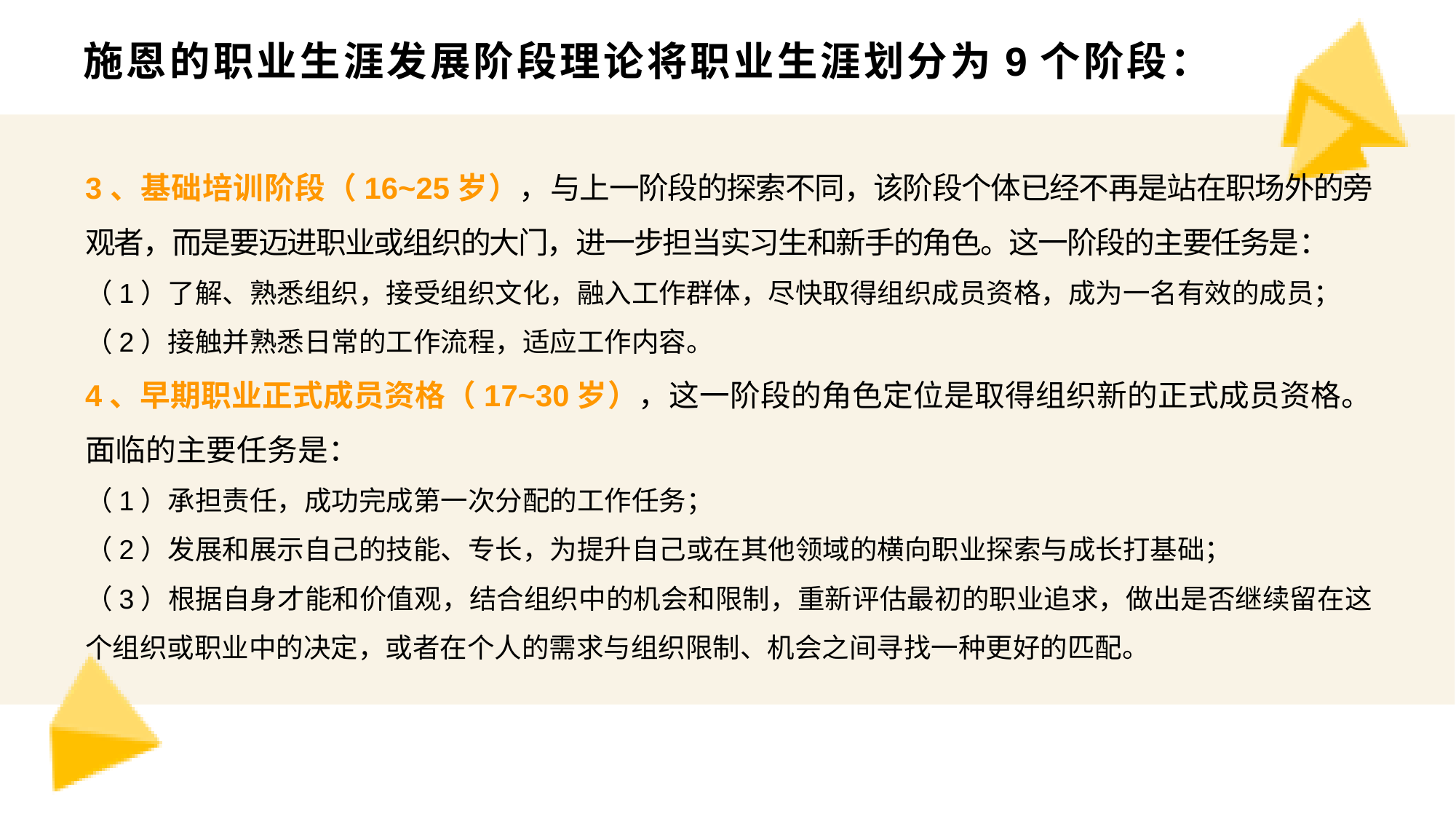

# 施恩的职业生涯发展阶段理论将职业生涯划分为9个阶段：
3、基础培训阶段（16~25岁），与上一阶段的探索不同，该阶段个体已经不再是站在职场外的旁观者，而是要迈进职业或组织的大门，进一步担当实习生和新手的角色。这一阶段的主要任务是：
（1）了解、熟悉组织，接受组织文化，融入工作群体，尽快取得组织成员资格，成为一名有效的成员；
（2）接触并熟悉日常的工作流程，适应工作内容。
4、早期职业正式成员资格（17~30岁），这一阶段的角色定位是取得组织新的正式成员资格。面临的主要任务是：
（1）承担责任，成功完成第一次分配的工作任务；
（2）发展和展示自己的技能、专长，为提升自己或在其他领域的横向职业探索与成长打基础；
（3）根据自身才能和价值观，结合组织中的机会和限制，重新评估最初的职业追求，做出是否继续留在这个组织或职业中的决定，或者在个人的需求与组织限制、机会之间寻找一种更好的匹配。